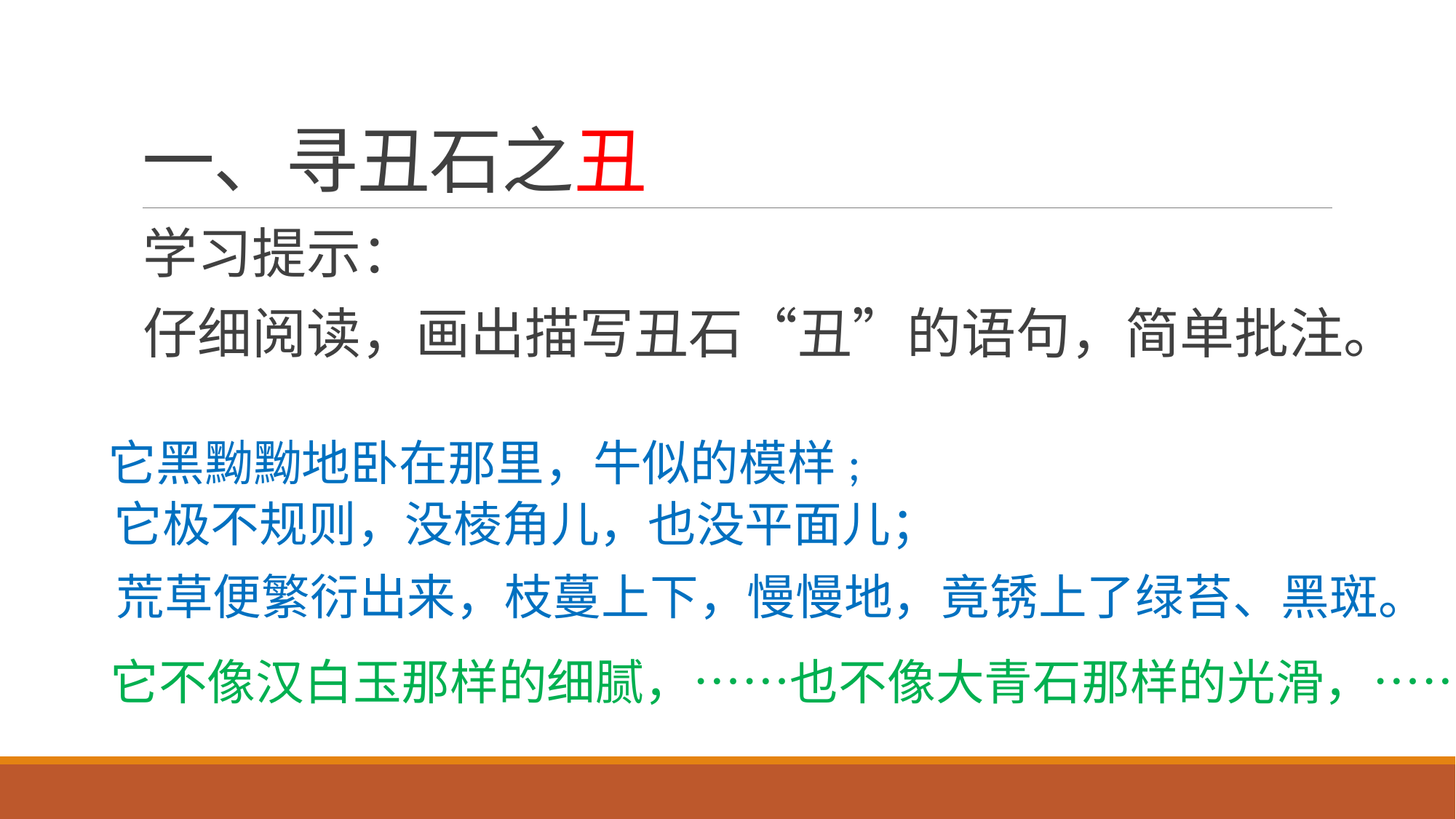

# 一、寻丑石之丑
学习提示：
仔细阅读，画出描写丑石“丑”的语句，简单批注。
它黑黝黝地卧在那里，牛似的模样;
它极不规则，没棱角儿，也没平面儿；
荒草便繁衍出来，枝蔓上下，慢慢地，竟锈上了绿苔、黑斑。
它不像汉白玉那样的细腻，……也不像大青石那样的光滑，……